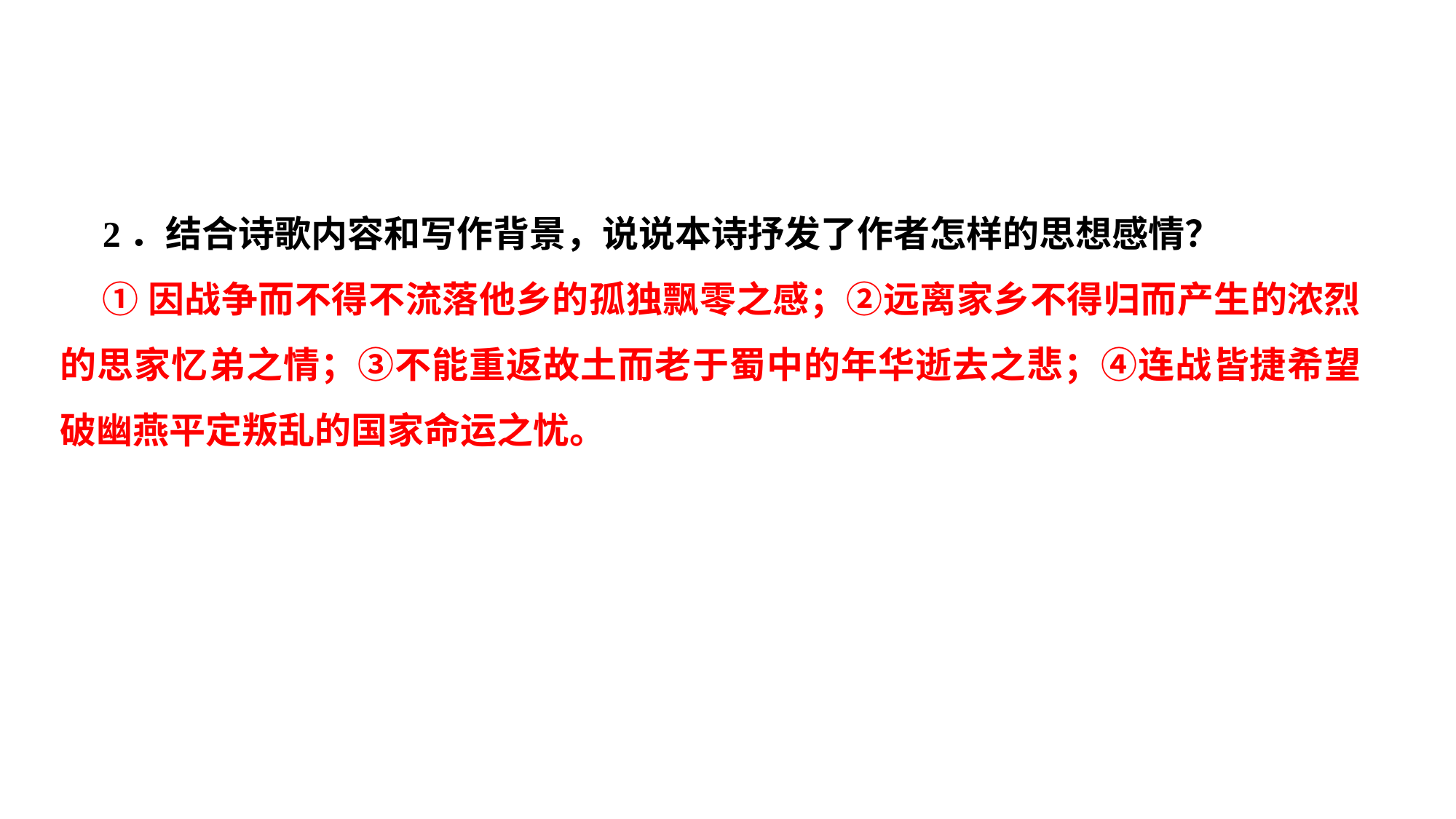

2．结合诗歌内容和写作背景，说说本诗抒发了作者怎样的思想感情？
①因战争而不得不流落他乡的孤独飘零之感；②远离家乡不得归而产生的浓烈的思家忆弟之情；③不能重返故土而老于蜀中的年华逝去之悲；④连战皆捷希望破幽燕平定叛乱的国家命运之忧。